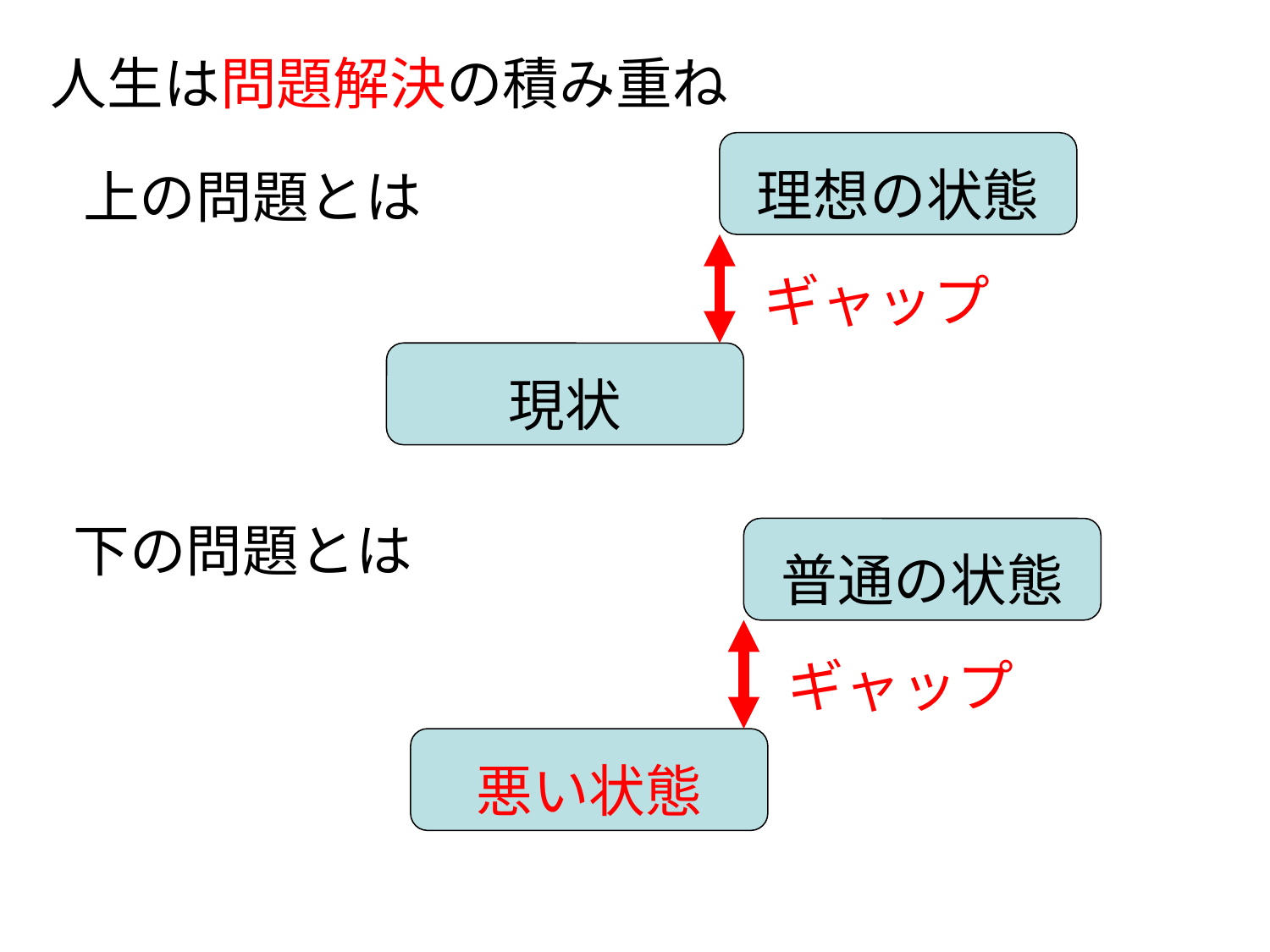

人生は問題解決の積み重ね

理想の状態
上の問題とは
ギャップ

現状
下の問題とは

普通の状態
ギャップ

悪い状態